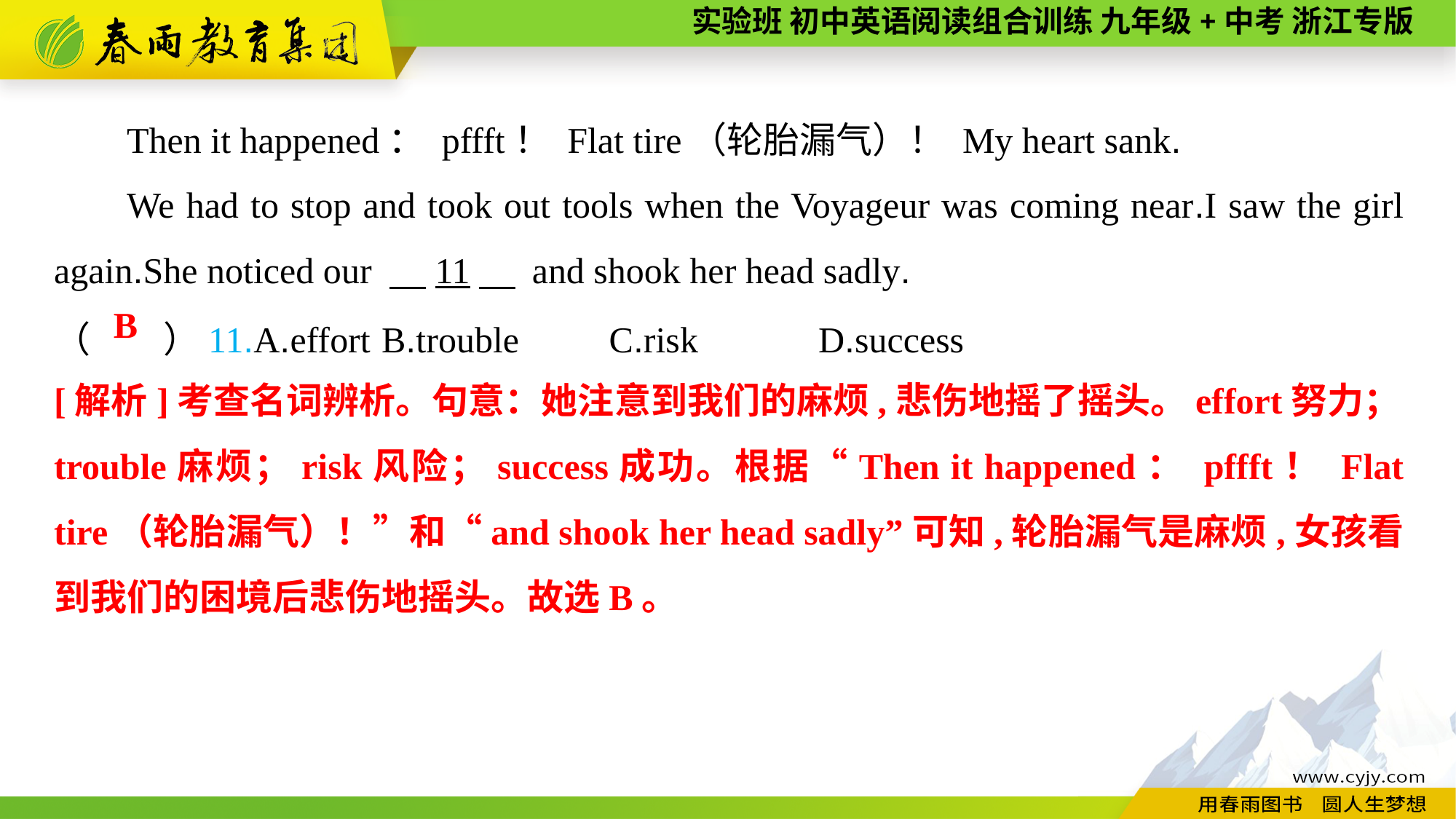

Then it happened： pffft！ Flat tire（轮胎漏气）！ My heart sank.
We had to stop and took out tools when the Voyageur was coming near.I saw the girl again.She noticed our 　11　 and shook her head sadly.
（　　）11.A.effort	B.trouble	 C.risk		D.success
B
[解析]考查名词辨析。句意：她注意到我们的麻烦,悲伤地摇了摇头。effort努力；trouble麻烦；risk风险；success成功。根据“Then it happened： pffft！ Flat tire（轮胎漏气）！”和“and shook her head sadly”可知,轮胎漏气是麻烦,女孩看到我们的困境后悲伤地摇头。故选B。